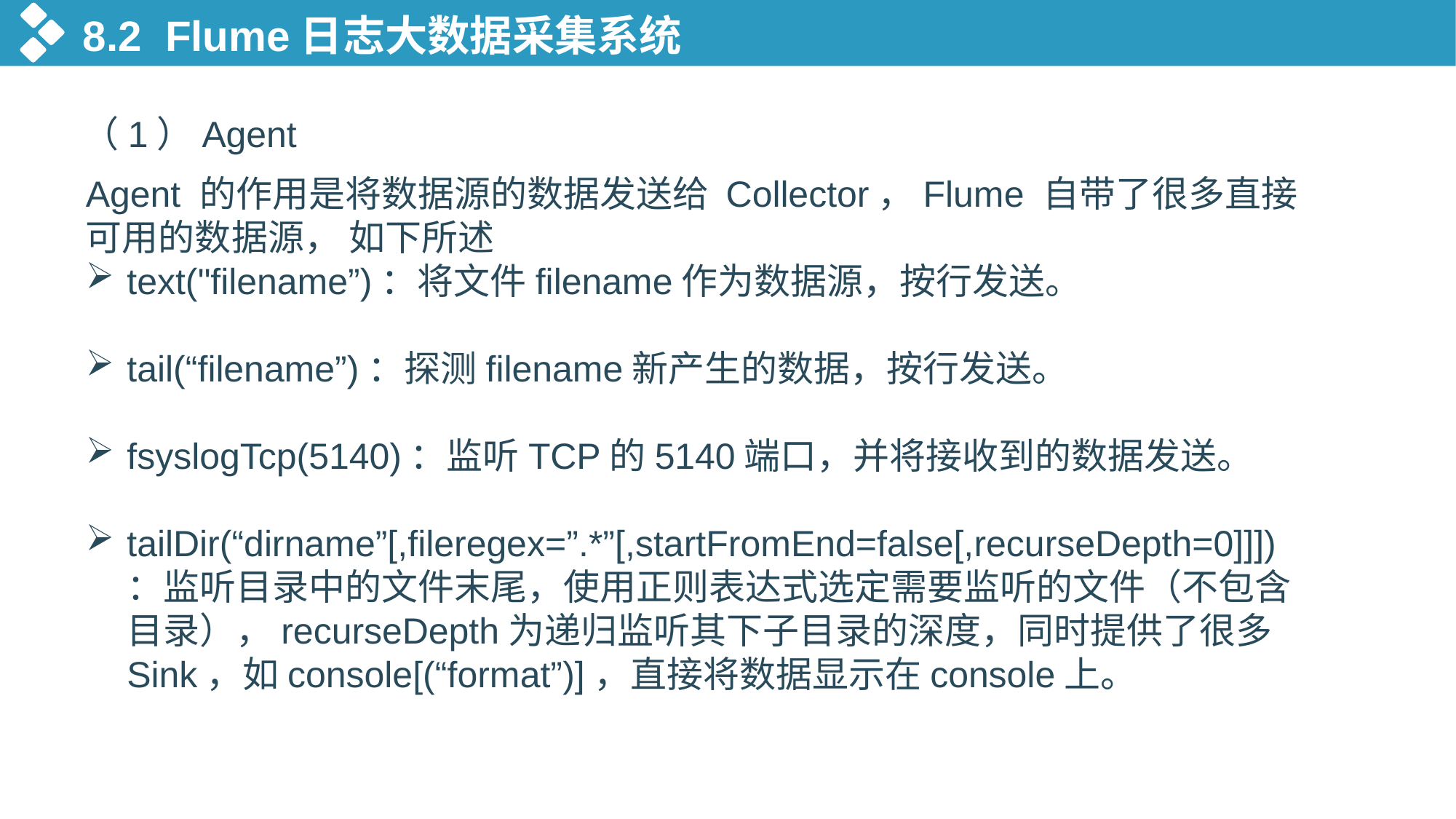

8.2  Flume日志大数据采集系统

（1）Agent
Agent 的作用是将数据源的数据发送给 Collector，Flume 自带了很多直接可用的数据源， 如下所述
text("filename”)：将文件filename作为数据源，按行发送。

tail(“filename”)：探测filename新产生的数据，按行发送。

fsyslogTcp(5140)：监听TCP的5140端口，并将接收到的数据发送。

tailDir(“dirname”[,fileregex=”.*”[,startFromEnd=false[,recurseDepth=0]]])：监听目录中的文件末尾，使用正则表达式选定需要监听的文件（不包含目录），recurseDepth为递归监听其下子目录的深度，同时提供了很多Sink，如console[(“format”)]，直接将数据显示在console上。